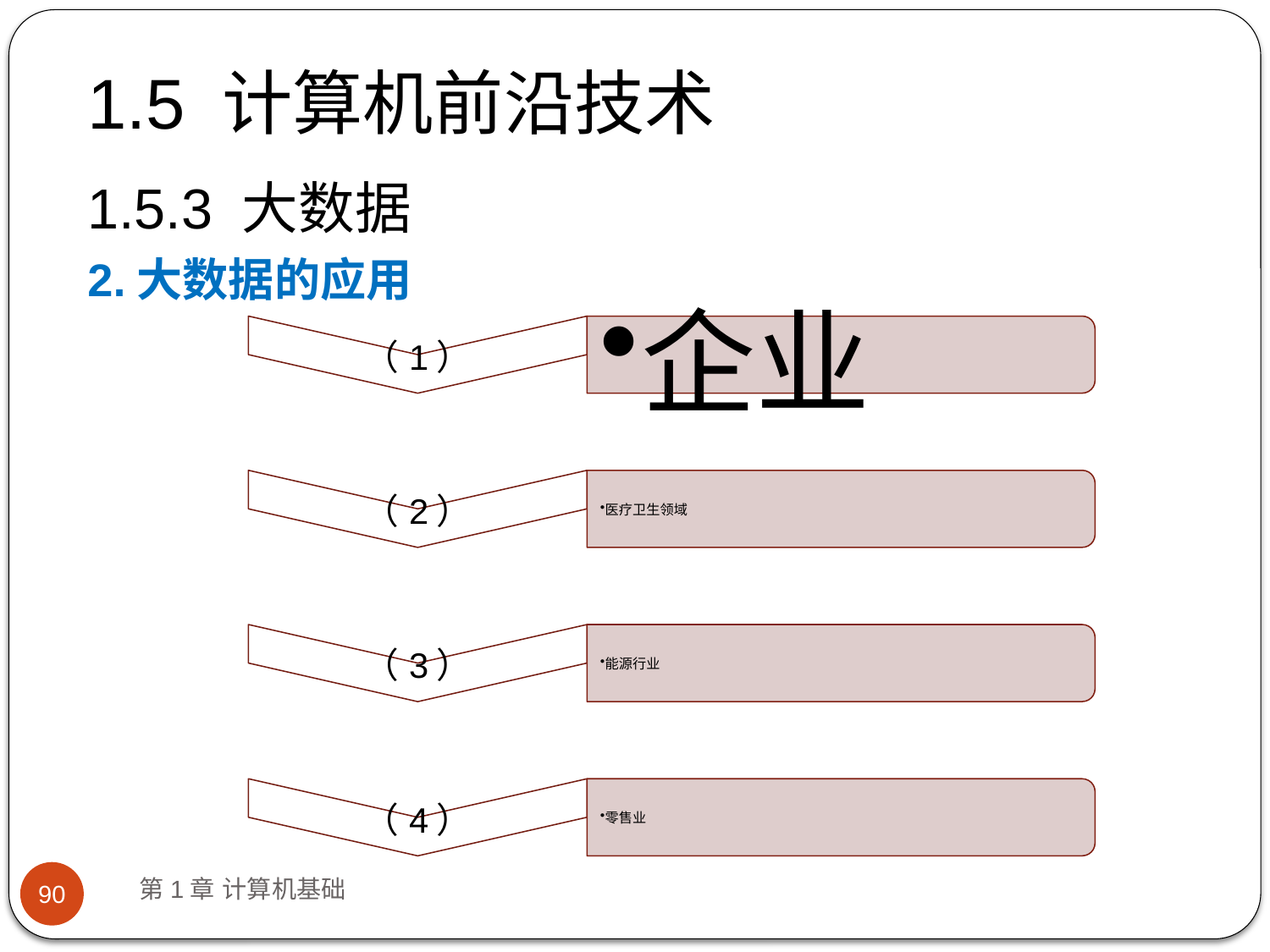

# 1.5 计算机前沿技术
1.5.3 大数据
2.大数据的应用
（1）
（2）
医疗卫生领域
（3）
能源行业
（4）
企业
零售业
第1章 计算机基础
90